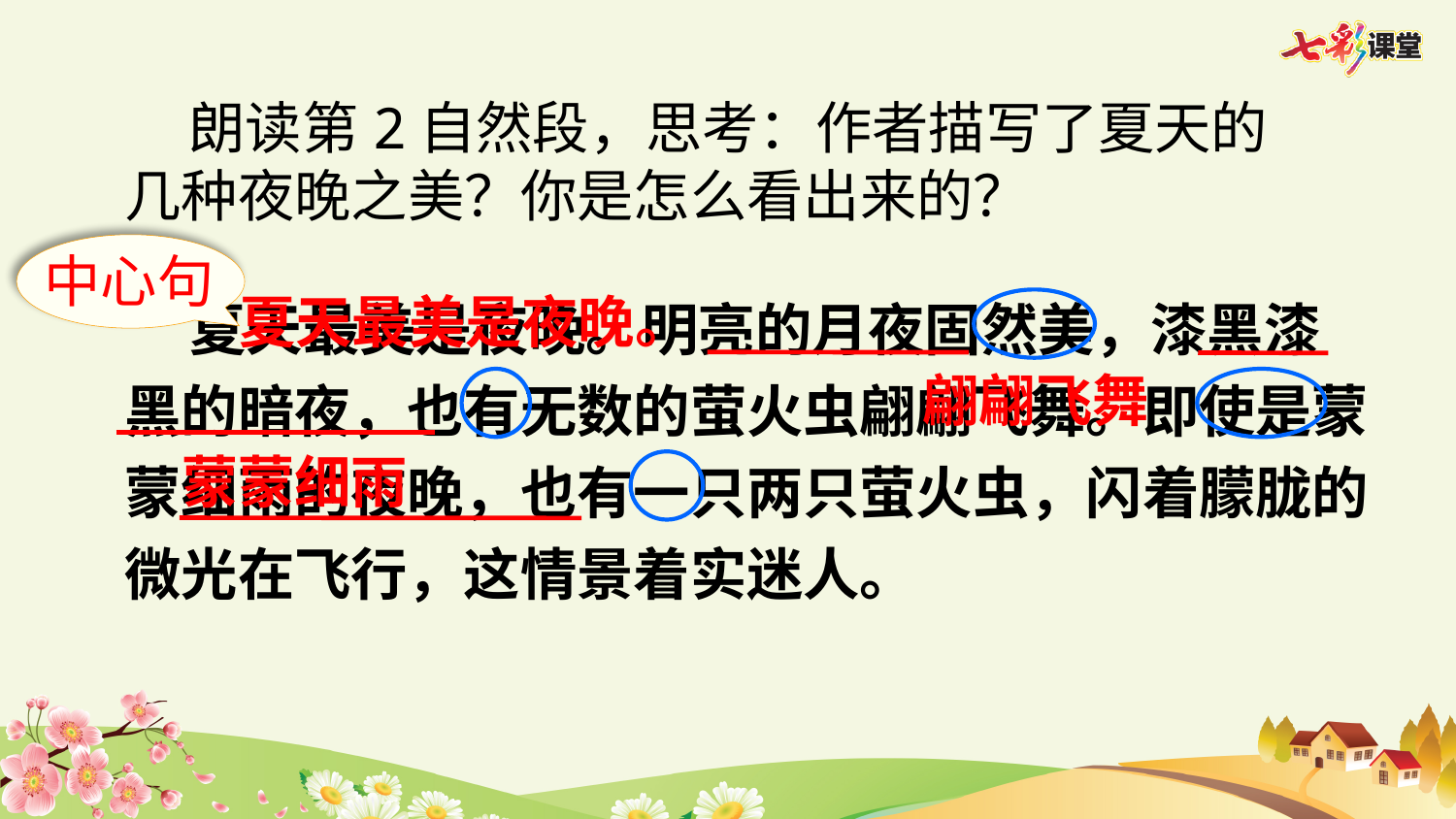

朗读第2自然段，思考：作者描写了夏天的几种夜晚之美？你是怎么看出来的？

中心句
    夏天最美是夜晚。明亮的月夜固然美，漆黑漆黑的暗夜，也有无数的萤火虫翩翩飞舞。即使是蒙蒙细雨的夜晚，也有一只两只萤火虫，闪着朦胧的微光在飞行，这情景着实迷人。
夏天最美是夜晚。

翩翩飞舞

蒙蒙细雨